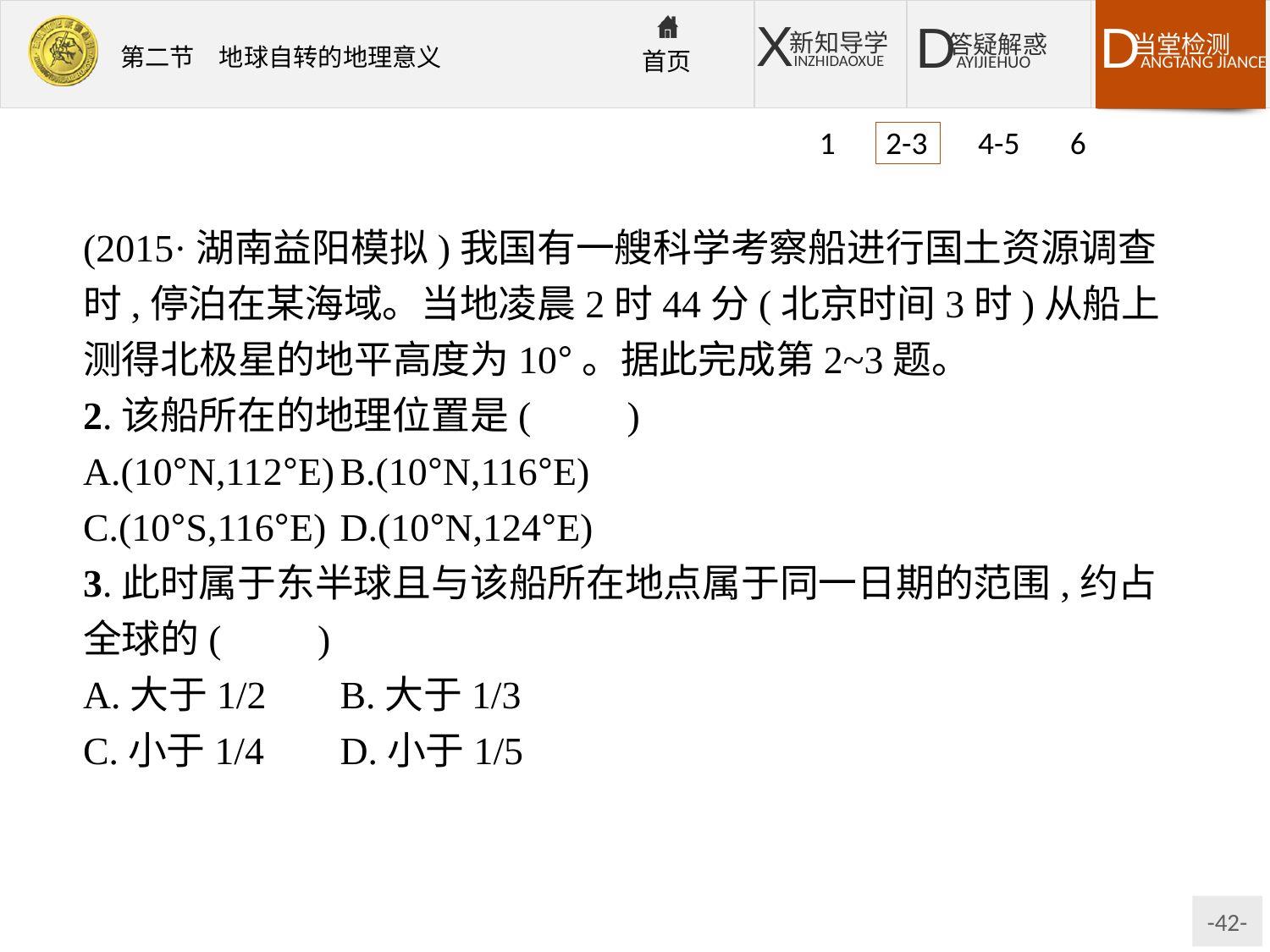

1       2-3       4-5       6

(2015·湖南益阳模拟)我国有一艘科学考察船进行国土资源调查时,停泊在某海域。当地凌晨2时44分(北京时间3时)从船上测得北极星的地平高度为10°。据此完成第2~3题。
2.该船所在的地理位置是(　　)
A.(10°N,112°E)	B.(10°N,116°E)
C.(10°S,116°E)	D.(10°N,124°E)
3.此时属于东半球且与该船所在地点属于同一日期的范围,约占全球的(　　)
A.大于1/2	B.大于1/3
C.小于1/4	D.小于1/5